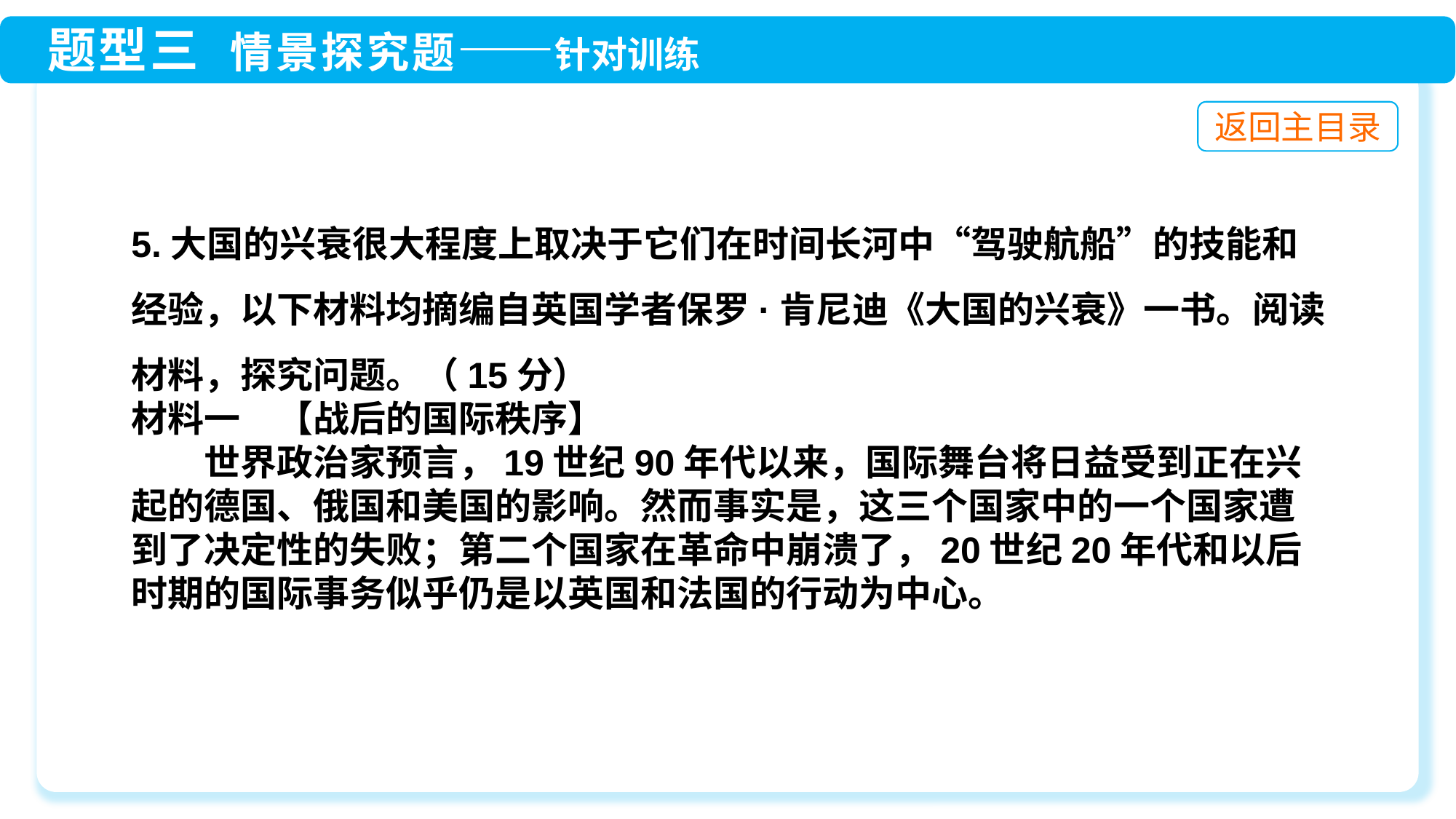

5.大国的兴衰很大程度上取决于它们在时间长河中“驾驶航船”的技能和经验，以下材料均摘编自英国学者保罗·肯尼迪《大国的兴衰》一书。阅读材料，探究问题。（15分）
材料一　【战后的国际秩序】
　　世界政治家预言，19世纪90年代以来，国际舞台将日益受到正在兴起的德国、俄国和美国的影响。然而事实是，这三个国家中的一个国家遭到了决定性的失败；第二个国家在革命中崩溃了，20世纪20年代和以后时期的国际事务似乎仍是以英国和法国的行动为中心。